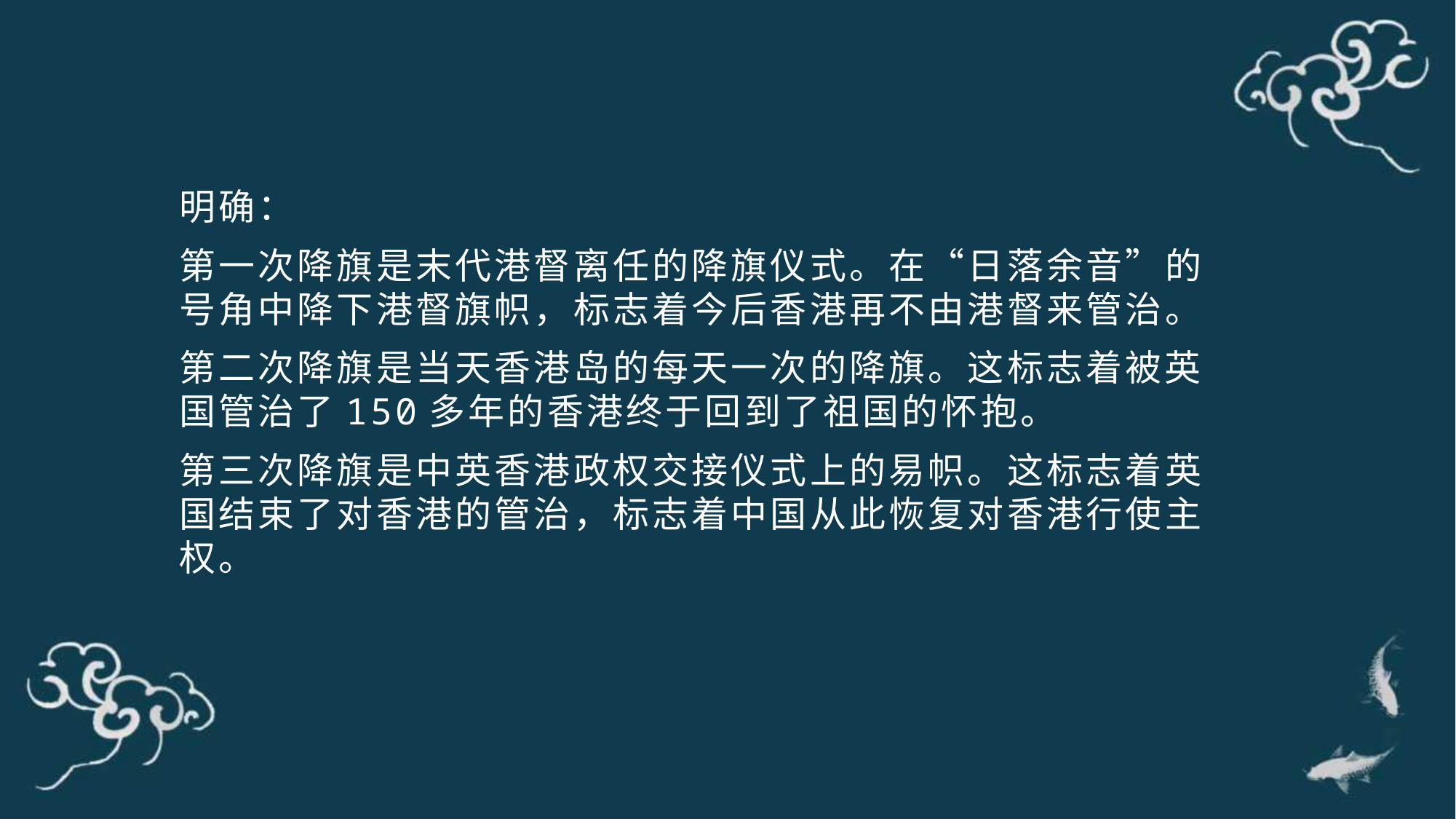

明确：
第一次降旗是末代港督离任的降旗仪式。在“日落余音”的号角中降下港督旗帜，标志着今后香港再不由港督来管治。
第二次降旗是当天香港岛的每天一次的降旗。这标志着被英国管治了150多年的香港终于回到了祖国的怀抱。
第三次降旗是中英香港政权交接仪式上的易帜。这标志着英国结束了对香港的管治，标志着中国从此恢复对香港行使主权。